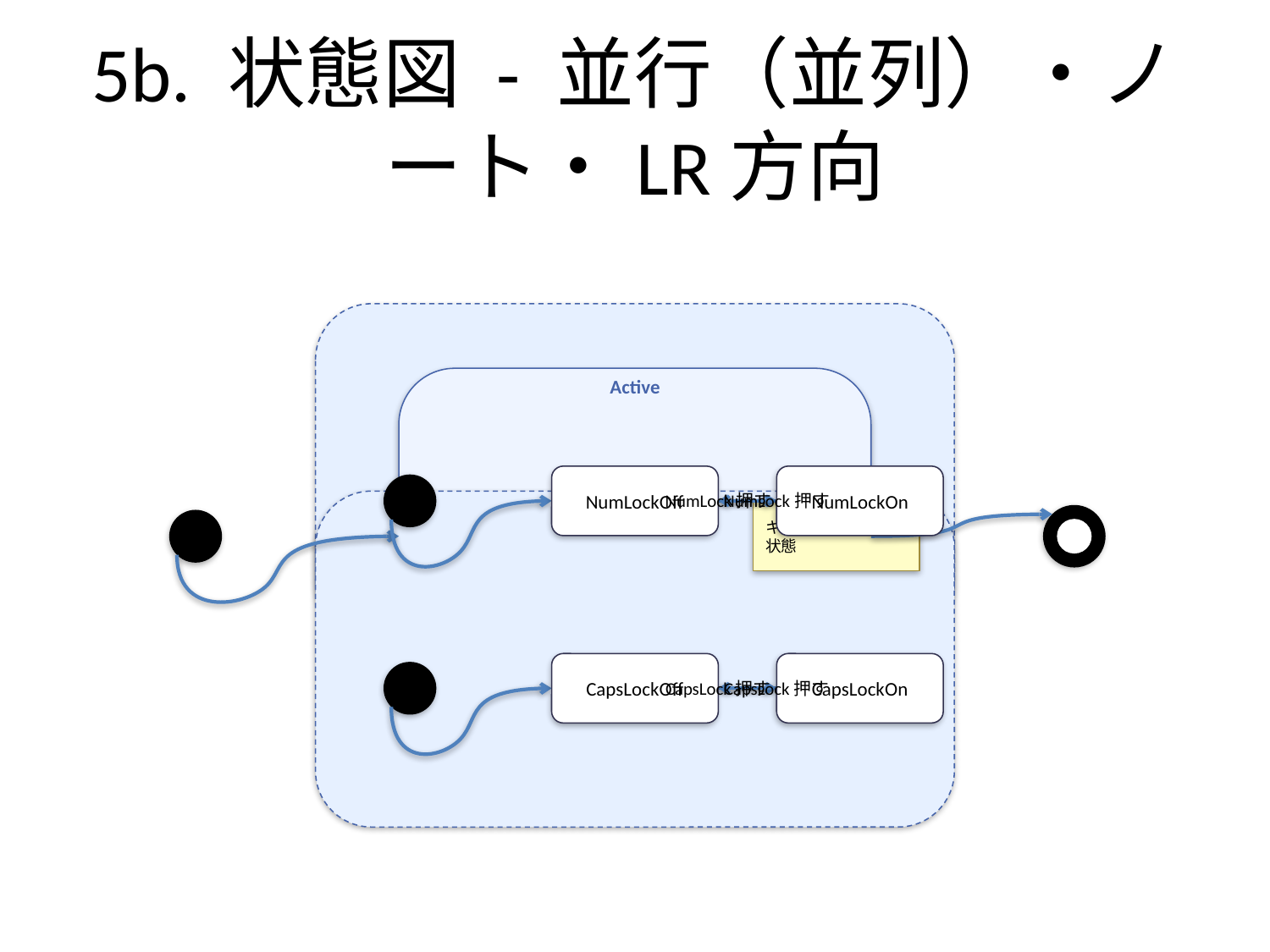

# 5b. 状態図 - 並行（並列）・ノート・LR方向

Active
NumLockOff
NumLock押す
NumLockOn
NumLock押す

キーボードの並行状態

CapsLockOff
CapsLock押す
CapsLockOn
CapsLock押す